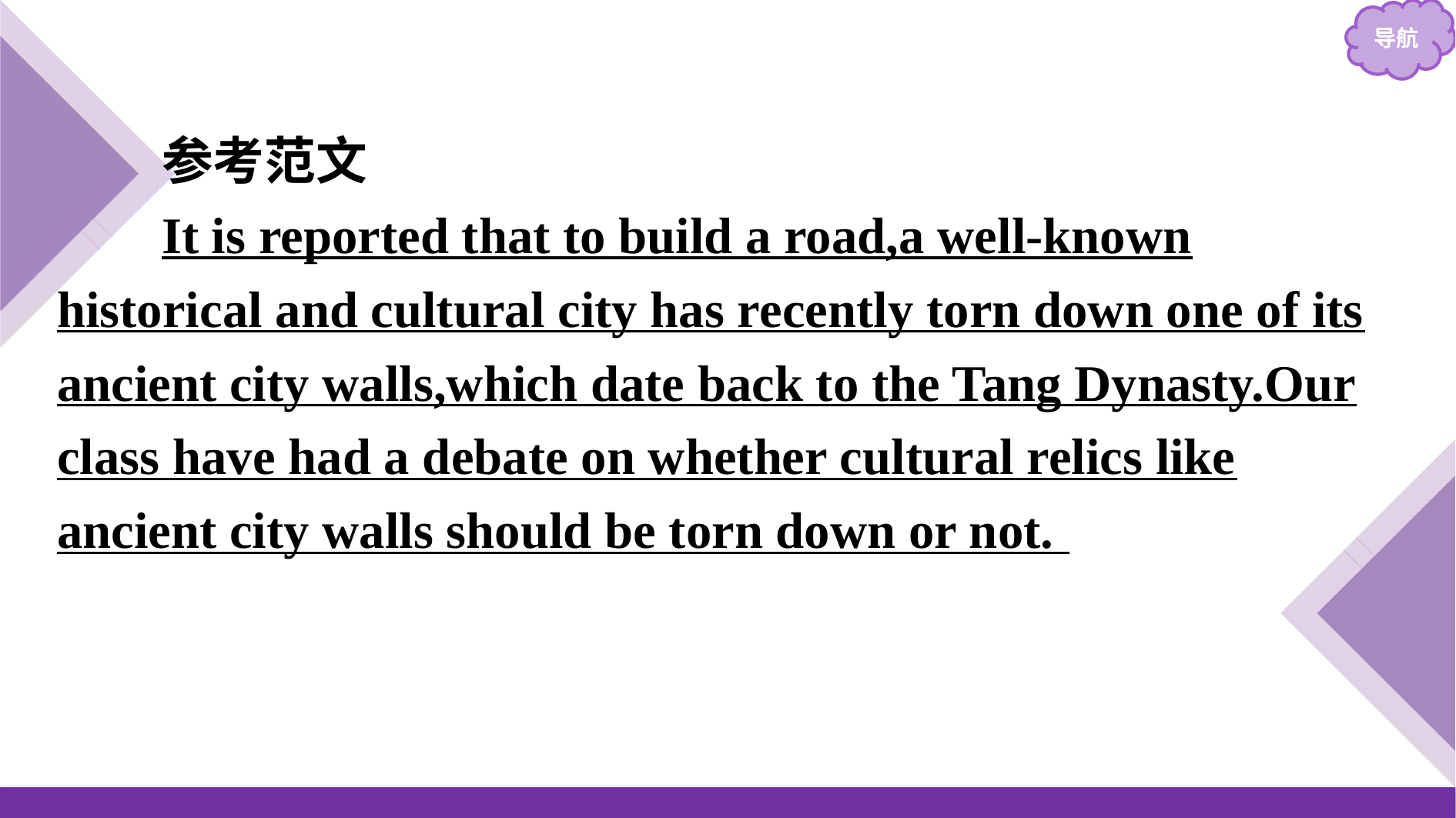

参考范文
It is reported that to build a road,a well-known historical and cultural city has recently torn down one of its ancient city walls,which date back to the Tang Dynasty.Our class have had a debate on whether cultural relics like ancient city walls should be torn down or not.